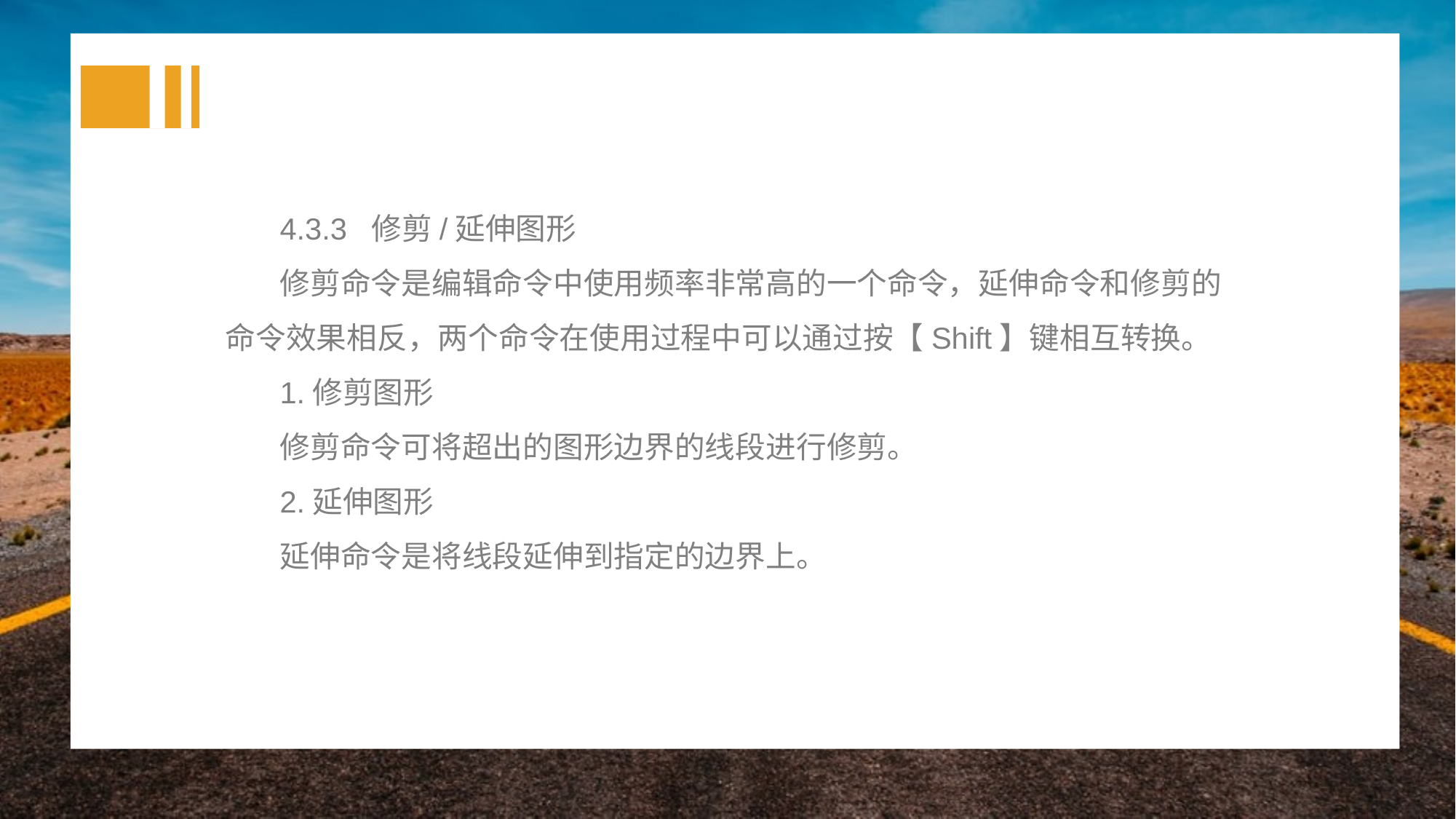

4.3.3  修剪/延伸图形
修剪命令是编辑命令中使用频率非常高的一个命令，延伸命令和修剪的命令效果相反，两个命令在使用过程中可以通过按【Shift】键相互转换。
1.修剪图形
修剪命令可将超出的图形边界的线段进行修剪。
2.延伸图形
延伸命令是将线段延伸到指定的边界上。